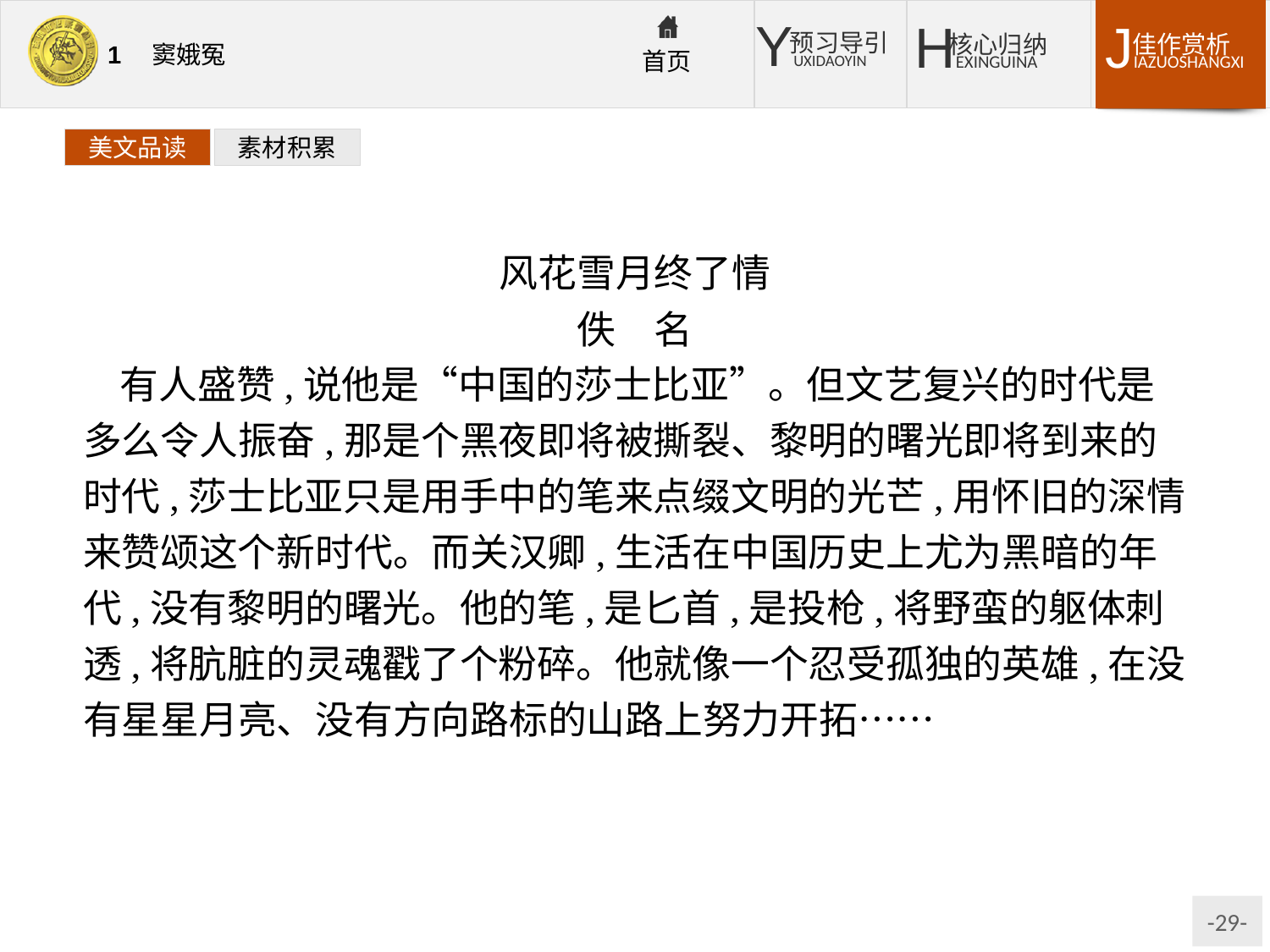

美文品读
素材积累
风花雪月终了情
佚　名
有人盛赞,说他是“中国的莎士比亚”。但文艺复兴的时代是多么令人振奋,那是个黑夜即将被撕裂、黎明的曙光即将到来的时代,莎士比亚只是用手中的笔来点缀文明的光芒,用怀旧的深情来赞颂这个新时代。而关汉卿,生活在中国历史上尤为黑暗的年代,没有黎明的曙光。他的笔,是匕首,是投枪,将野蛮的躯体刺透,将肮脏的灵魂戳了个粉碎。他就像一个忍受孤独的英雄,在没有星星月亮、没有方向路标的山路上努力开拓……